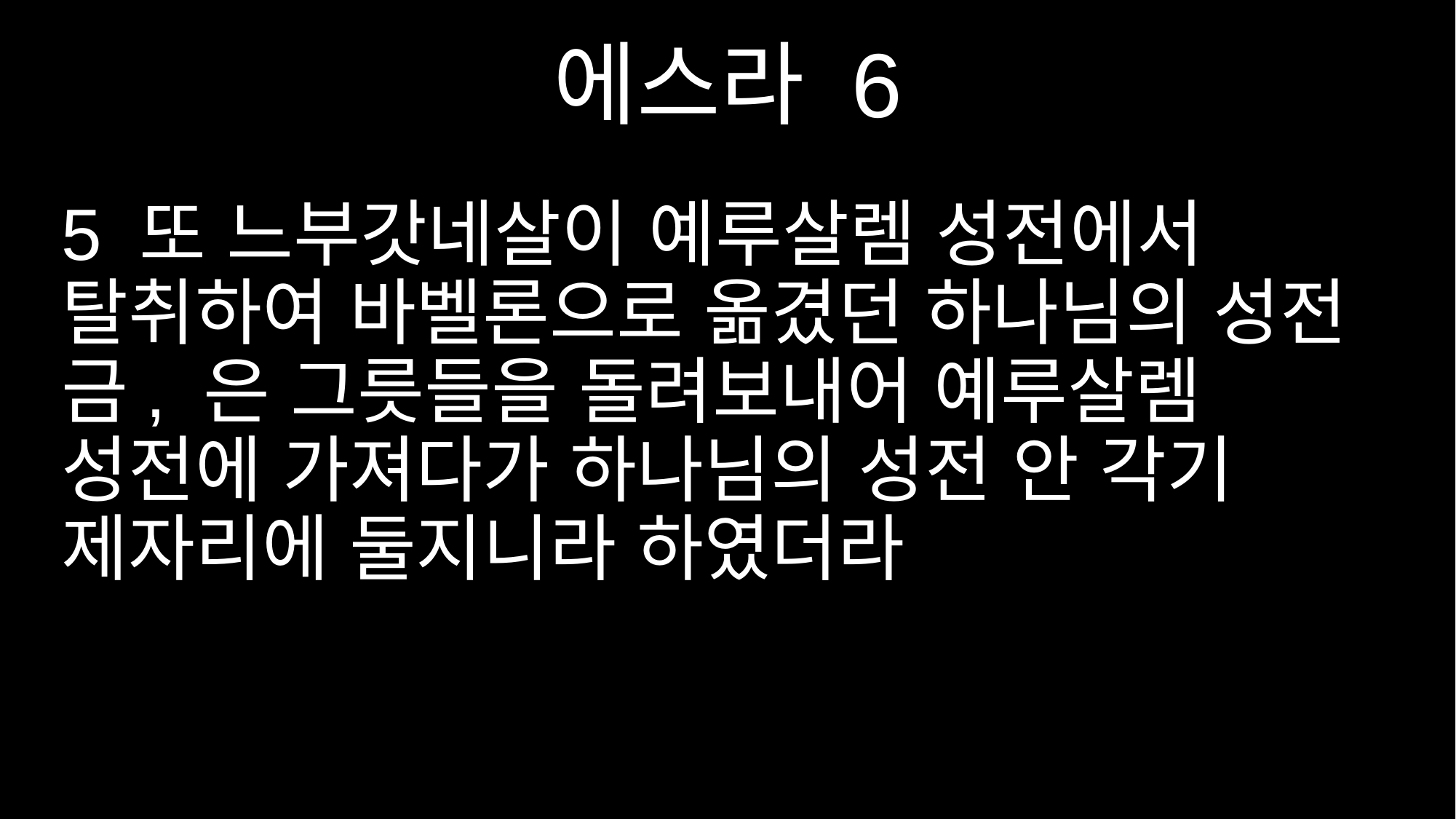

에스라 6
5 또 느부갓네살이 예루살렘 성전에서 탈취하여 바벨론으로 옮겼던 하나님의 성전 금, 은 그릇들을 돌려보내어 예루살렘 성전에 가져다가 하나님의 성전 안 각기 제자리에 둘지니라 하였더라